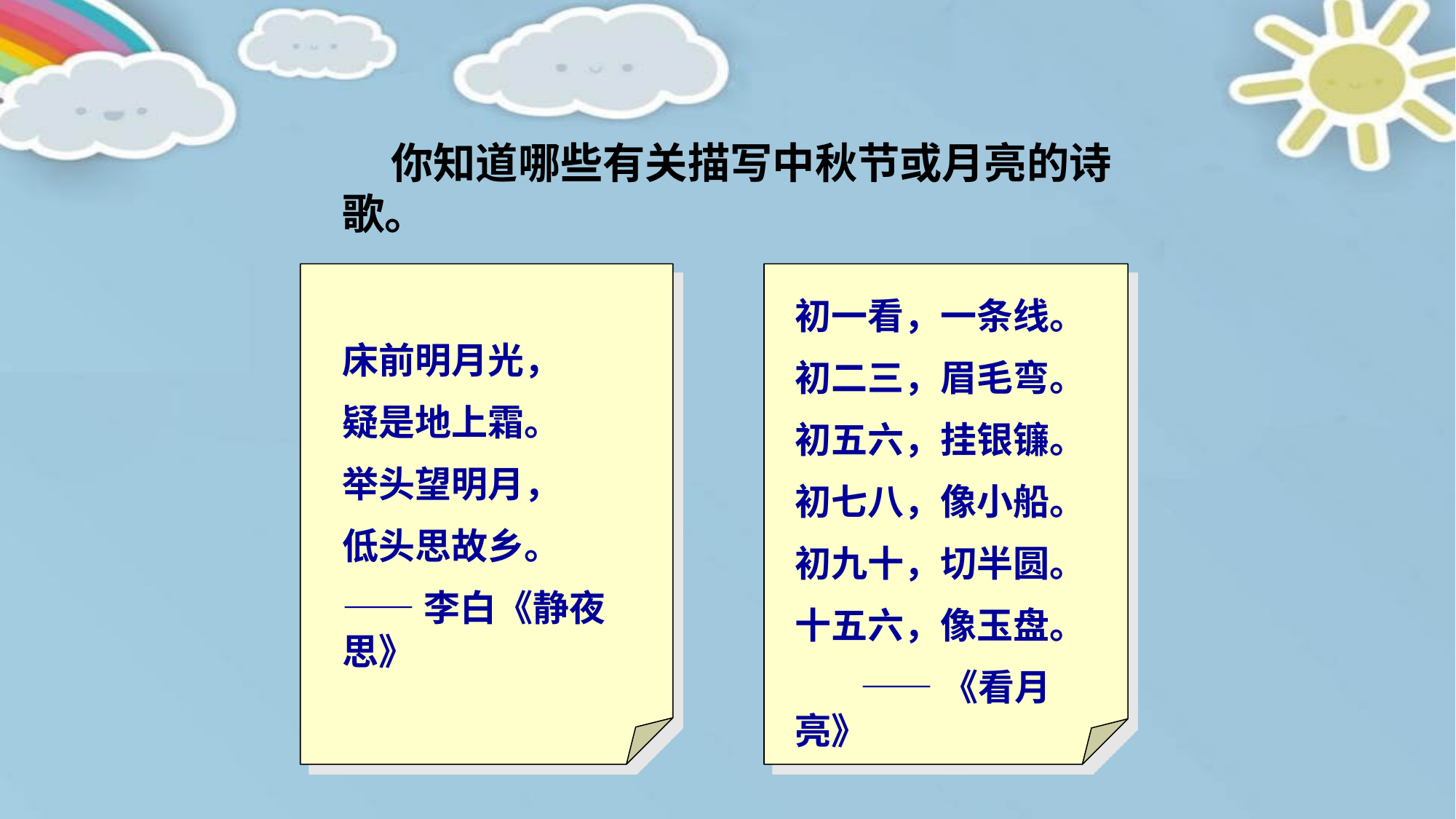

你知道哪些有关描写中秋节或月亮的诗歌。

床前明月光，
疑是地上霜。
举头望明月，
低头思故乡。
——李白《静夜思》

初一看，一条线。
初二三，眉毛弯。
初五六，挂银镰。
初七八，像小船。
初九十，切半圆。
十五六，像玉盘。
        ——《看月亮》